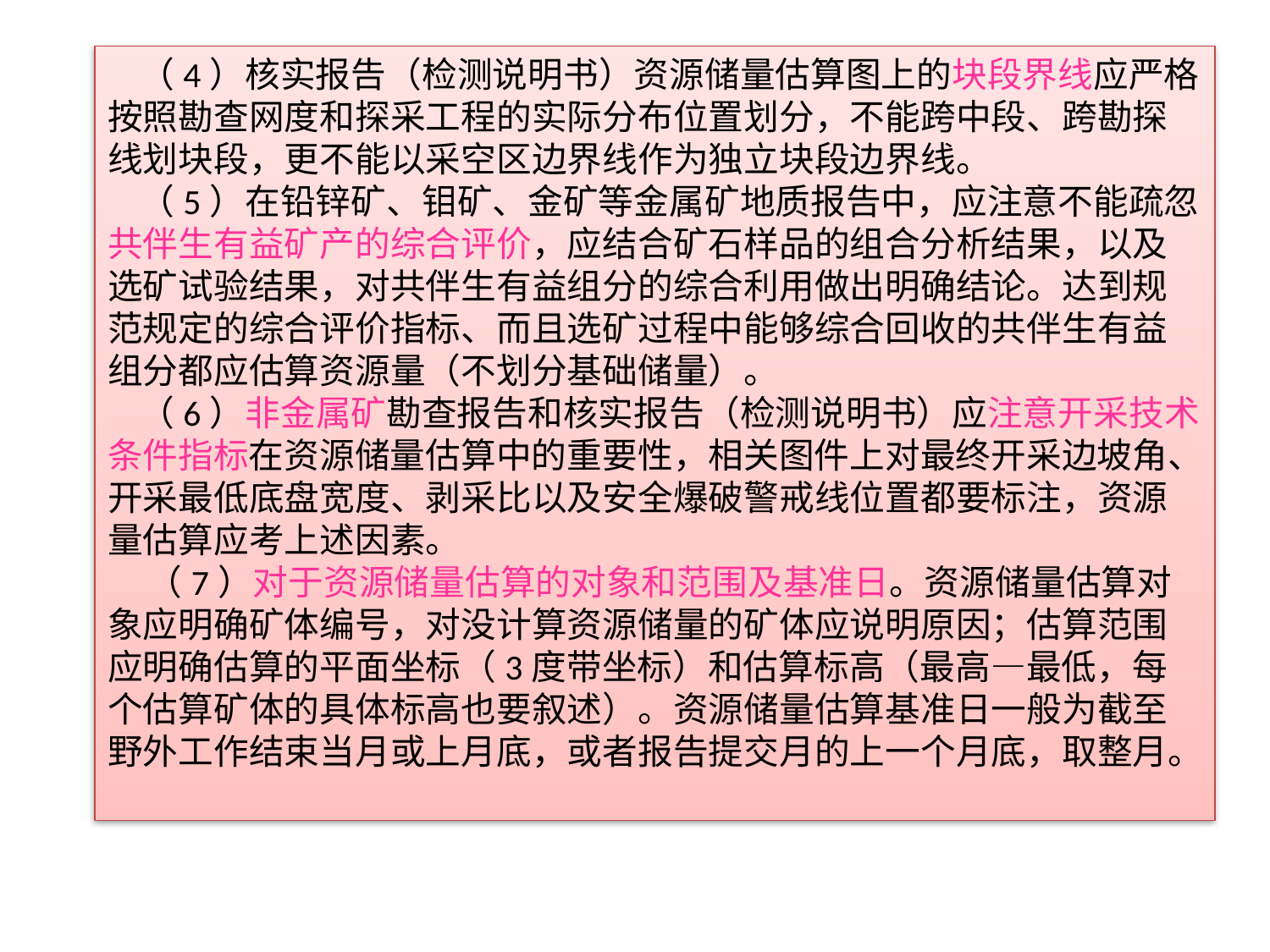

（4）核实报告（检测说明书）资源储量估算图上的块段界线应严格按照勘查网度和探采工程的实际分布位置划分，不能跨中段、跨勘探线划块段，更不能以采空区边界线作为独立块段边界线。
   （5）在铅锌矿、钼矿、金矿等金属矿地质报告中，应注意不能疏忽共伴生有益矿产的综合评价，应结合矿石样品的组合分析结果，以及选矿试验结果，对共伴生有益组分的综合利用做出明确结论。达到规范规定的综合评价指标、而且选矿过程中能够综合回收的共伴生有益组分都应估算资源量（不划分基础储量）。
   （6）非金属矿勘查报告和核实报告（检测说明书）应注意开采技术条件指标在资源储量估算中的重要性，相关图件上对最终开采边坡角、开采最低底盘宽度、剥采比以及安全爆破警戒线位置都要标注，资源量估算应考上述因素。
    （7）对于资源储量估算的对象和范围及基准日。资源储量估算对象应明确矿体编号，对没计算资源储量的矿体应说明原因；估算范围应明确估算的平面坐标（3度带坐标）和估算标高（最高—最低，每个估算矿体的具体标高也要叙述）。资源储量估算基准日一般为截至野外工作结束当月或上月底，或者报告提交月的上一个月底，取整月。